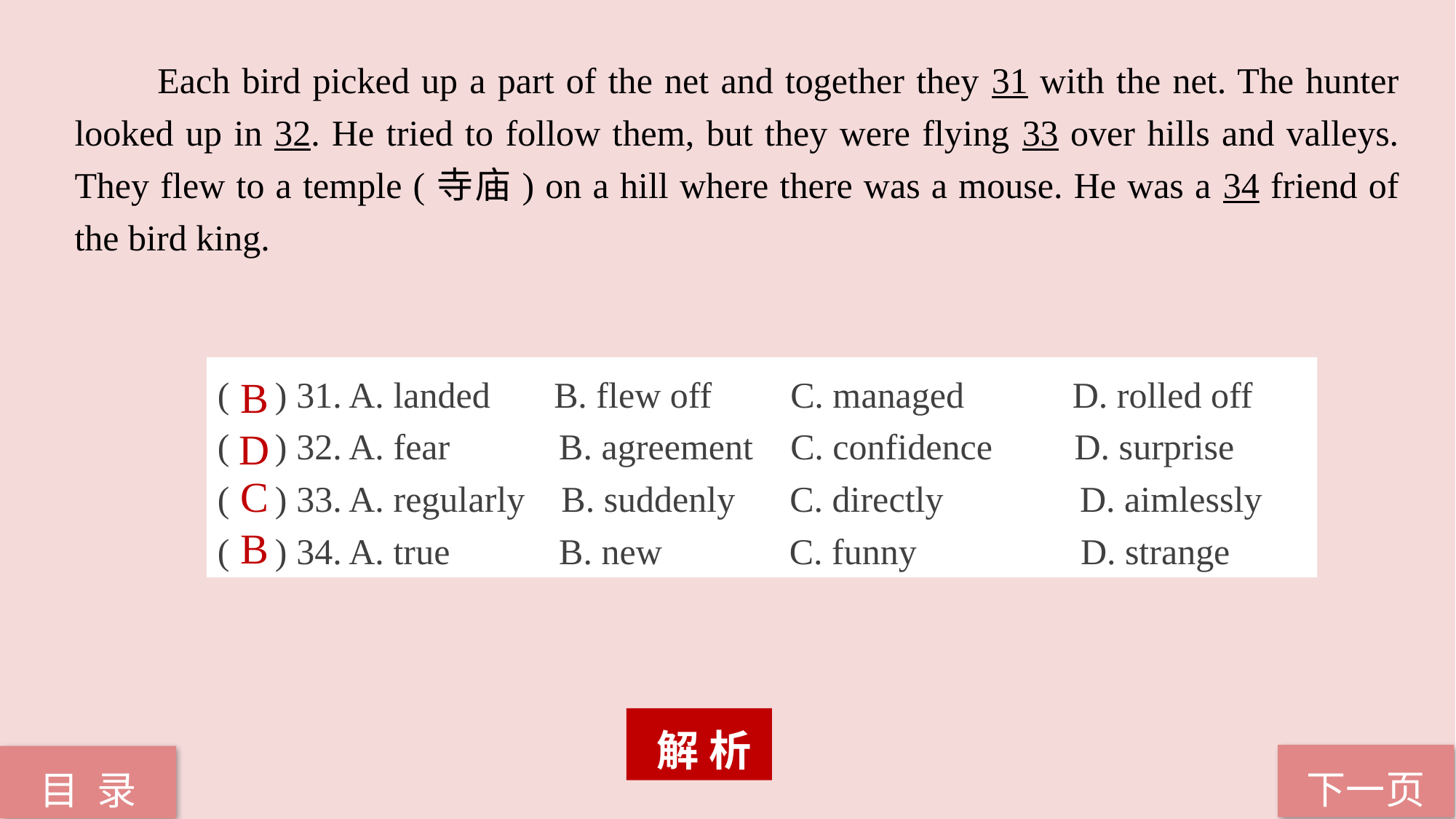

Each bird picked up a part of the net and together they 31 with the net. The hunter looked up in 32. He tried to follow them, but they were flying 33 over hills and valleys. They flew to a temple (寺庙) on a hill where there was a mouse. He was a 34 friend of the bird king.
(     ) 31. A. landed 	 B. flew off 	   C. managed 	          D. rolled off
(     ) 32. A. fear            B. agreement 	   C. confidence         D. surprise
(     ) 33. A. regularly    B. suddenly      C. directly               D. aimlessly
(     ) 34. A. true            B. new              C. funny                  D. strange
B
D
C
B
 解 析